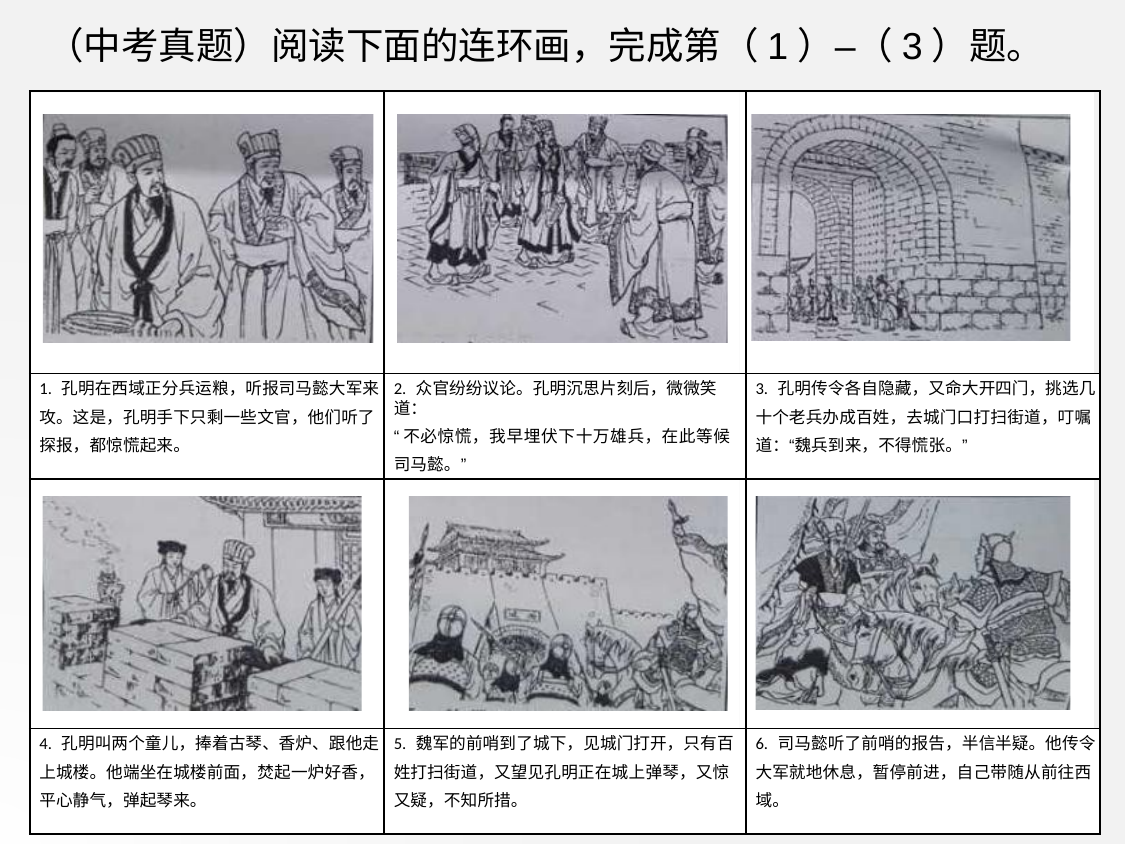

（中考真题）阅读下面的连环画，完成第（1）–（3）题。
|  |  |  |
| --- | --- | --- |
| 1. 孔明在西域正分兵运粮，听报司马懿大军来 攻。这是，孔明手下只剩一些文官，他们听了 探报，都惊慌起来。 | 2. 众官纷纷议论。孔明沉思片刻后，微微笑道： “不必惊慌，我早埋伏下十万雄兵，在此等候 司马懿。” | 3. 孔明传令各自隐藏，又命大开四门，挑选几 十个老兵办成百姓，去城门口打扫街道，叮嘱 道：“魏兵到来，不得慌张。” |
|  |  |  |
| 4. 孔明叫两个童儿，捧着古琴、香炉、跟他走 上城楼。他端坐在城楼前面，焚起一炉好香， 平心静气，弹起琴来。 | 5. 魏军的前哨到了城下，见城门打开，只有百 姓打扫街道，又望见孔明正在城上弹琴，又惊 又疑，不知所措。 | 6. 司马懿听了前哨的报告，半信半疑。他传令 大军就地休息，暂停前进，自己带随从前往西 域。 |